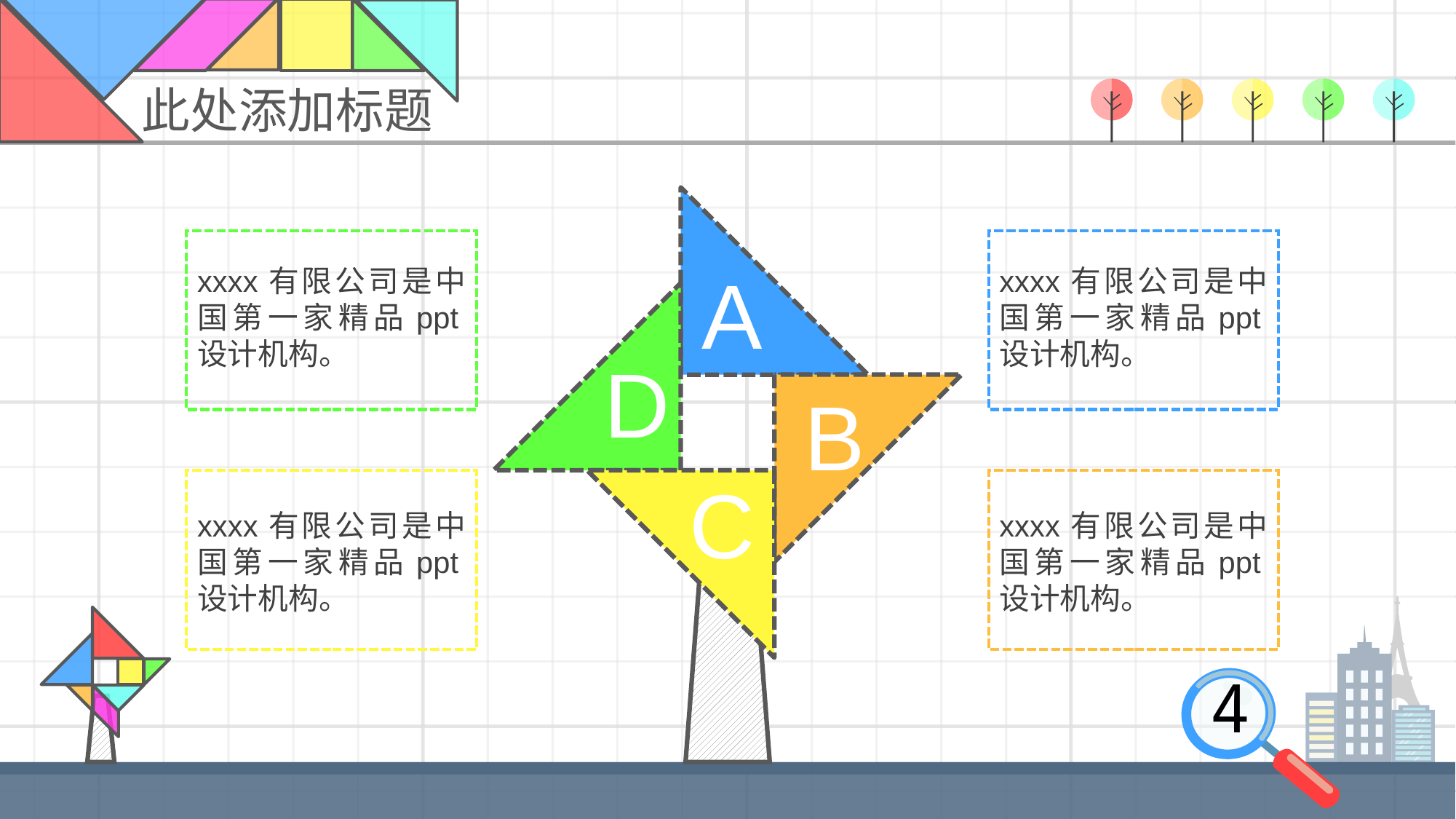

此处添加标题

A
D
B
C

xxxx有限公司是中国第一家精品ppt设计机构。

xxxx有限公司是中国第一家精品ppt设计机构。

xxxx有限公司是中国第一家精品ppt设计机构。

xxxx有限公司是中国第一家精品ppt设计机构。

4